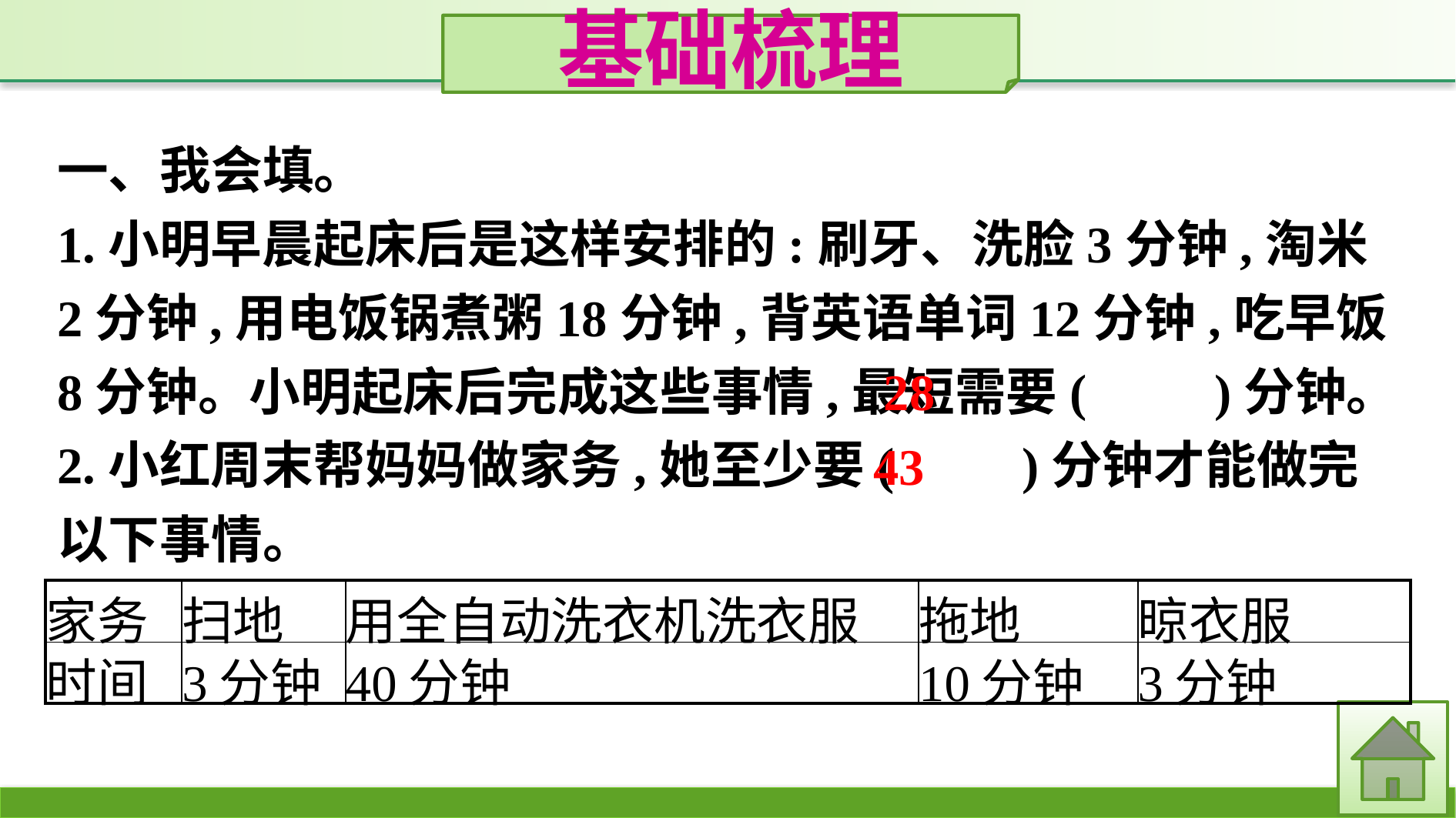

基础梳理
一、我会填。
1.小明早晨起床后是这样安排的:刷牙、洗脸3分钟,淘米2分钟,用电饭锅煮粥18分钟,背英语单词12分钟,吃早饭8分钟。小明起床后完成这些事情,最短需要(　　)分钟。
2.小红周末帮妈妈做家务,她至少要(　　)分钟才能做完以下事情。
28
43
| 家务 | 扫地 | 用全自动洗衣机洗衣服 | 拖地 | 晾衣服 |
| --- | --- | --- | --- | --- |
| 时间 | 3分钟 | 40分钟 | 10分钟 | 3分钟 |